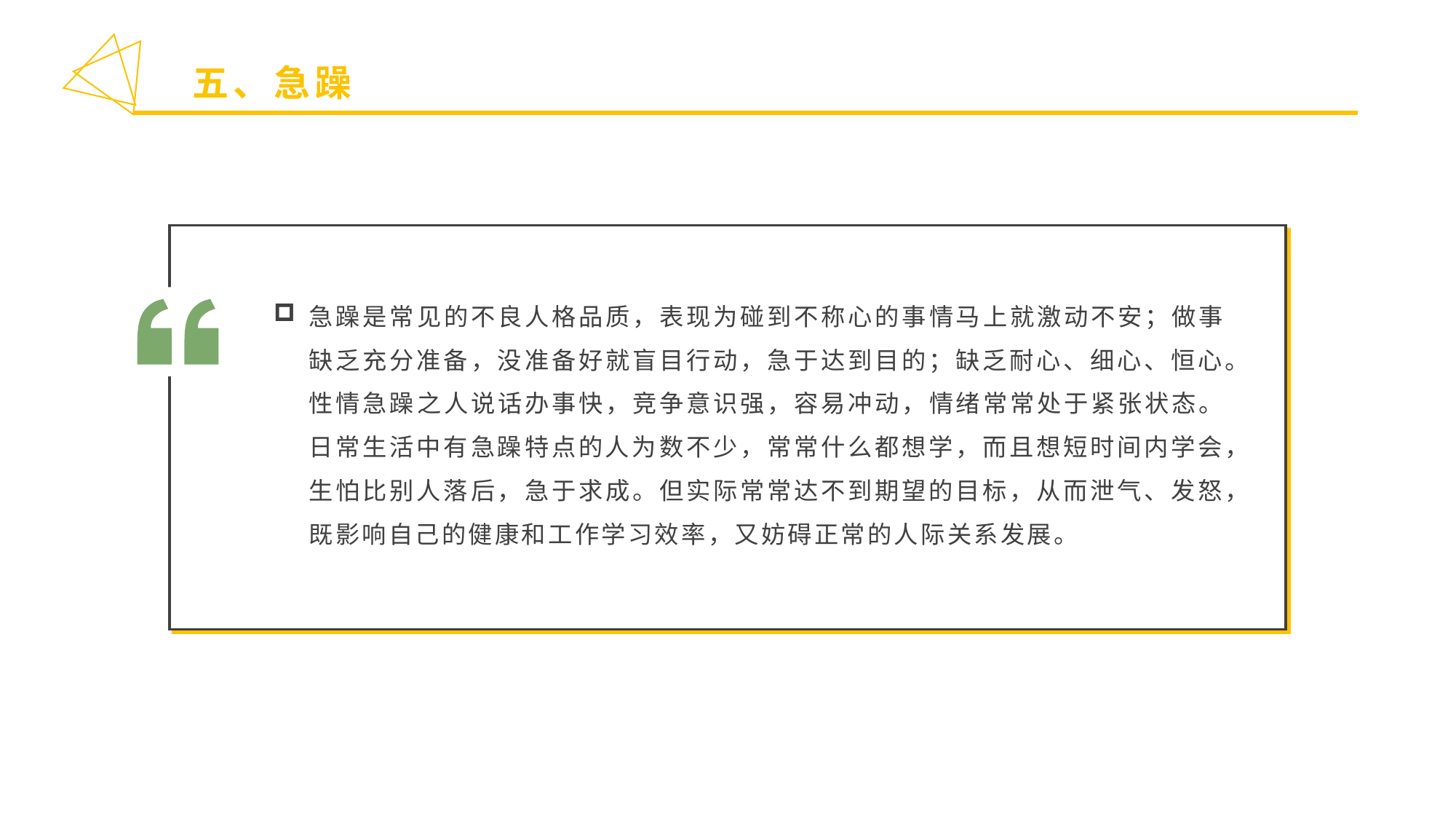

五、急躁

急躁是常见的不良人格品质，表现为碰到不称心的事情马上就激动不安；做事缺乏充分准备，没准备好就盲目行动，急于达到目的；缺乏耐心、细心、恒心。性情急躁之人说话办事快，竞争意识强，容易冲动，情绪常常处于紧张状态。日常生活中有急躁特点的人为数不少，常常什么都想学，而且想短时间内学会，生怕比别人落后，急于求成。但实际常常达不到期望的目标，从而泄气、发怒，既影响自己的健康和工作学习效率，又妨碍正常的人际关系发展。